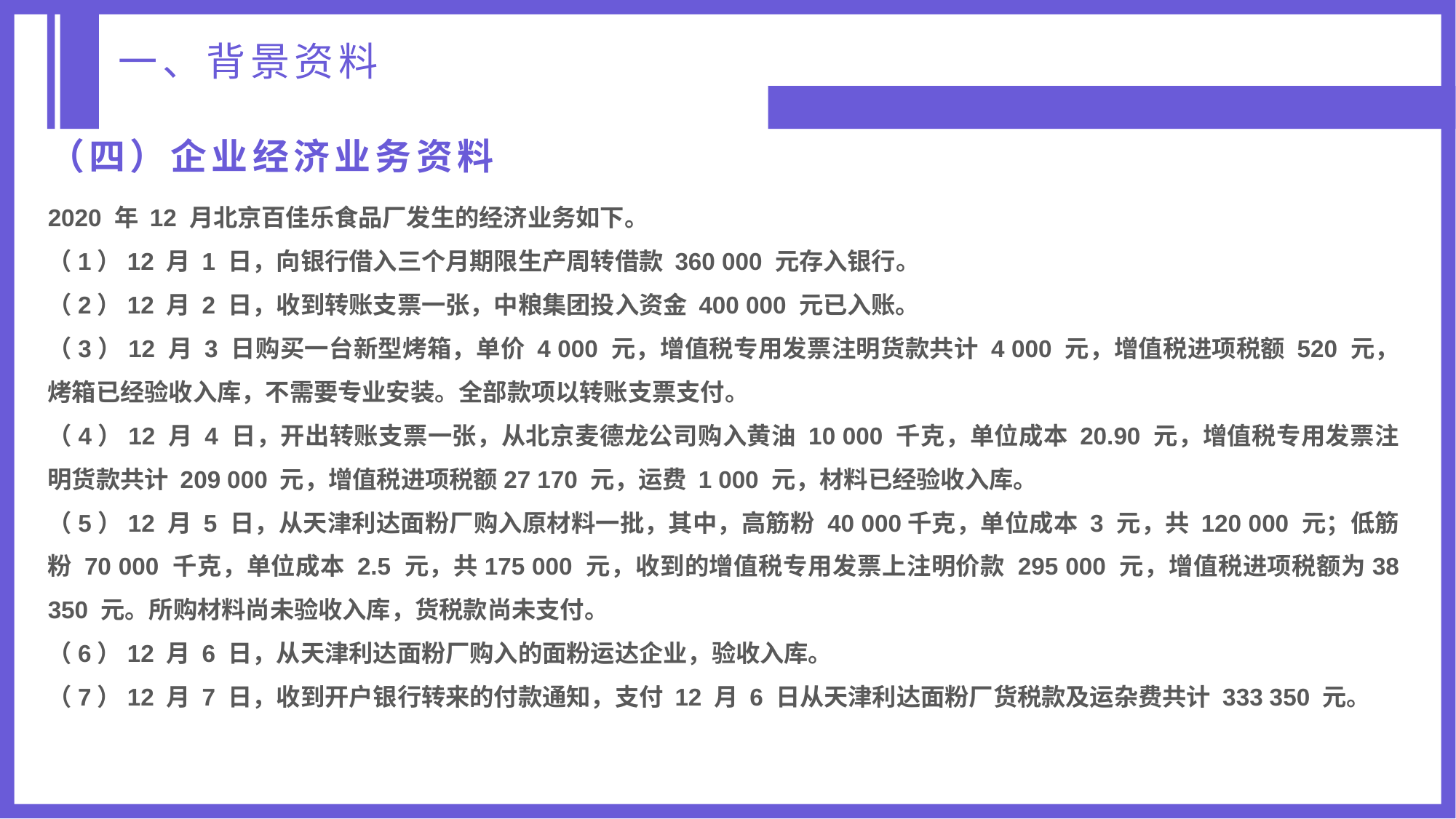

一、背景资料
（四）企业经济业务资料
2020 年 12 月北京百佳乐食品厂发生的经济业务如下。
（1）12 月 1 日，向银行借入三个月期限生产周转借款 360 000 元存入银行。
（2）12 月 2 日，收到转账支票一张，中粮集团投入资金 400 000 元已入账。
（3）12 月 3 日购买一台新型烤箱，单价 4 000 元，增值税专用发票注明货款共计 4 000 元，增值税进项税额 520 元，烤箱已经验收入库，不需要专业安装。全部款项以转账支票支付。
（4）12 月 4 日，开出转账支票一张，从北京麦德龙公司购入黄油 10 000 千克，单位成本 20.90 元，增值税专用发票注明货款共计 209 000 元，增值税进项税额27 170 元，运费 1 000 元，材料已经验收入库。
（5）12 月 5 日，从天津利达面粉厂购入原材料一批，其中，高筋粉 40 000千克，单位成本 3 元，共 120 000 元；低筋粉 70 000 千克，单位成本 2.5 元，共175 000 元，收到的增值税专用发票上注明价款 295 000 元，增值税进项税额为38 350 元。所购材料尚未验收入库，货税款尚未支付。
（6）12 月 6 日，从天津利达面粉厂购入的面粉运达企业，验收入库。
（7）12 月 7 日，收到开户银行转来的付款通知，支付 12 月 6 日从天津利达面粉厂货税款及运杂费共计 333 350 元。